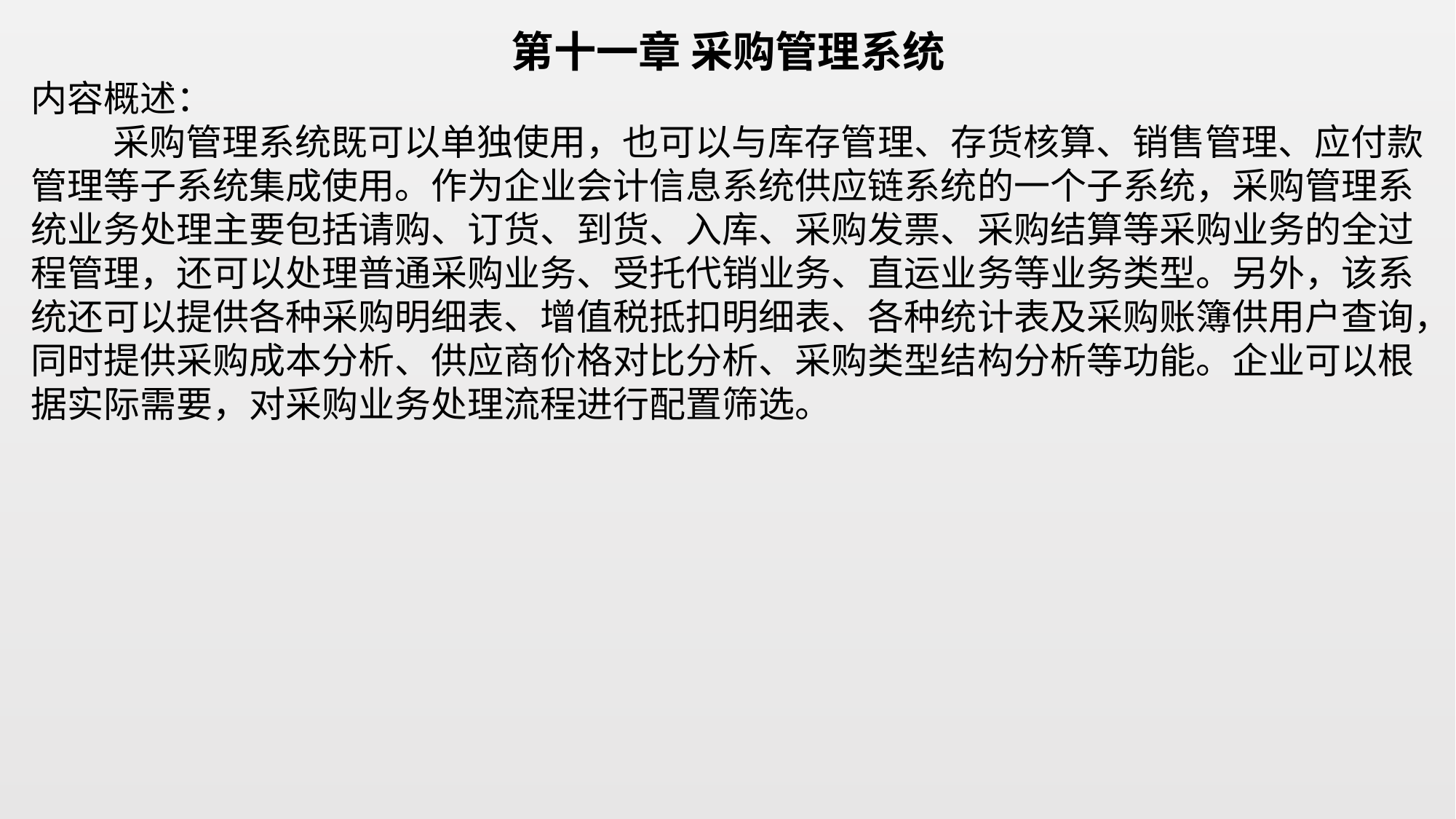

第十一章 采购管理系统
内容概述：
         采购管理系统既可以单独使用，也可以与库存管理、存货核算、销售管理、应付款管理等子系统集成使用。作为企业会计信息系统供应链系统的一个子系统，采购管理系统业务处理主要包括请购、订货、到货、入库、采购发票、采购结算等采购业务的全过程管理，还可以处理普通采购业务、受托代销业务、直运业务等业务类型。另外，该系统还可以提供各种采购明细表、增值税抵扣明细表、各种统计表及采购账簿供用户查询，同时提供采购成本分析、供应商价格对比分析、采购类型结构分析等功能。企业可以根据实际需要，对采购业务处理流程进行配置筛选。